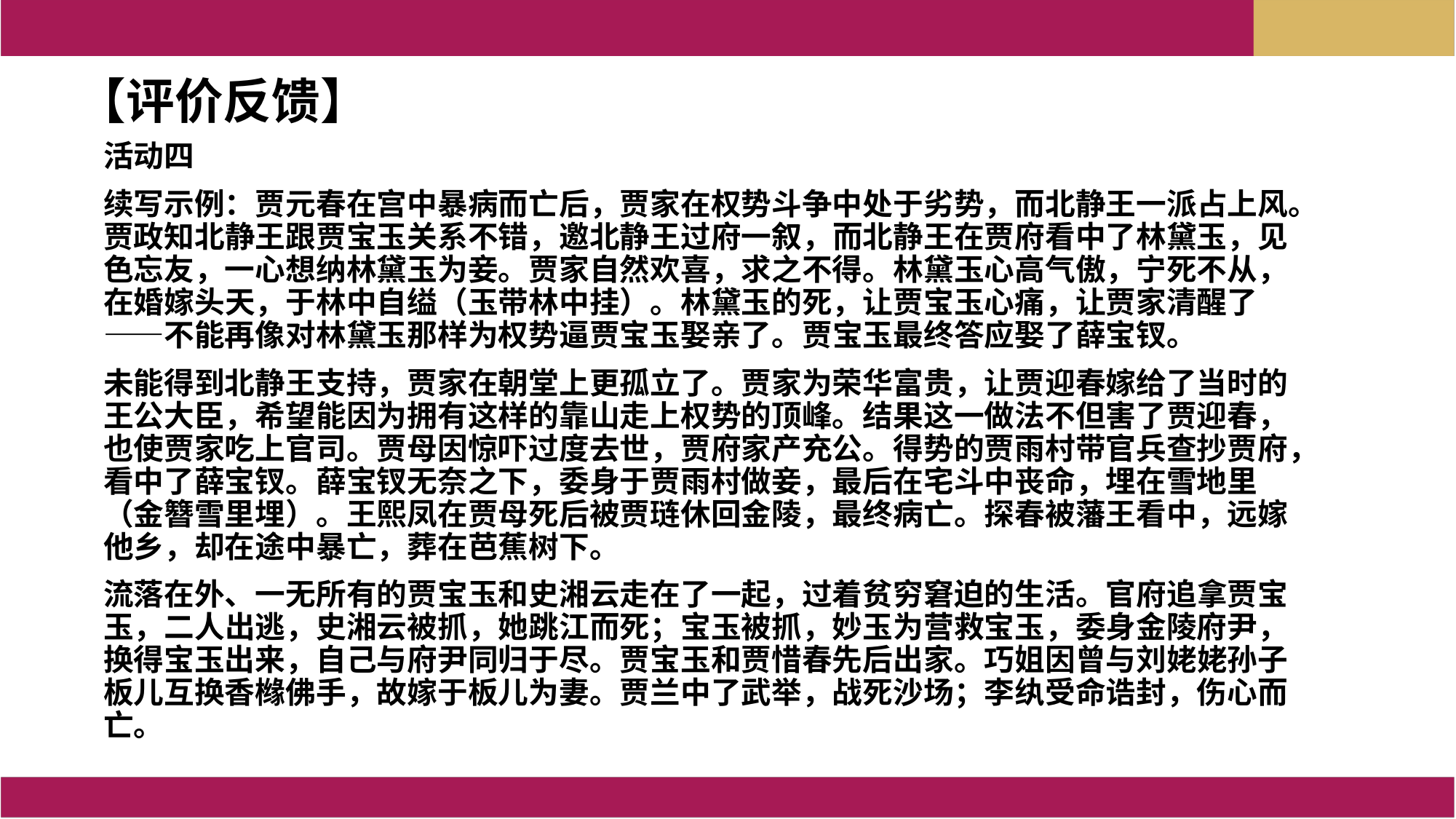

【评价反馈】
活动四
续写示例：贾元春在宫中暴病而亡后，贾家在权势斗争中处于劣势，而北静王一派占上风。贾政知北静王跟贾宝玉关系不错，邀北静王过府一叙，而北静王在贾府看中了林黛玉，见色忘友，一心想纳林黛玉为妾。贾家自然欢喜，求之不得。林黛玉心高气傲，宁死不从，在婚嫁头天，于林中自缢（玉带林中挂）。林黛玉的死，让贾宝玉心痛，让贾家清醒了——不能再像对林黛玉那样为权势逼贾宝玉娶亲了。贾宝玉最终答应娶了薛宝钗。
未能得到北静王支持，贾家在朝堂上更孤立了。贾家为荣华富贵，让贾迎春嫁给了当时的王公大臣，希望能因为拥有这样的靠山走上权势的顶峰。结果这一做法不但害了贾迎春，也使贾家吃上官司。贾母因惊吓过度去世，贾府家产充公。得势的贾雨村带官兵查抄贾府，看中了薛宝钗。薛宝钗无奈之下，委身于贾雨村做妾，最后在宅斗中丧命，埋在雪地里（金簪雪里埋）。王熙凤在贾母死后被贾琏休回金陵，最终病亡。探春被藩王看中，远嫁他乡，却在途中暴亡，葬在芭蕉树下。
流落在外、一无所有的贾宝玉和史湘云走在了一起，过着贫穷窘迫的生活。官府追拿贾宝玉，二人出逃，史湘云被抓，她跳江而死；宝玉被抓，妙玉为营救宝玉，委身金陵府尹，换得宝玉出来，自己与府尹同归于尽。贾宝玉和贾惜春先后出家。巧姐因曾与刘姥姥孙子板儿互换香橼佛手，故嫁于板儿为妻。贾兰中了武举，战死沙场；李纨受命诰封，伤心而亡。